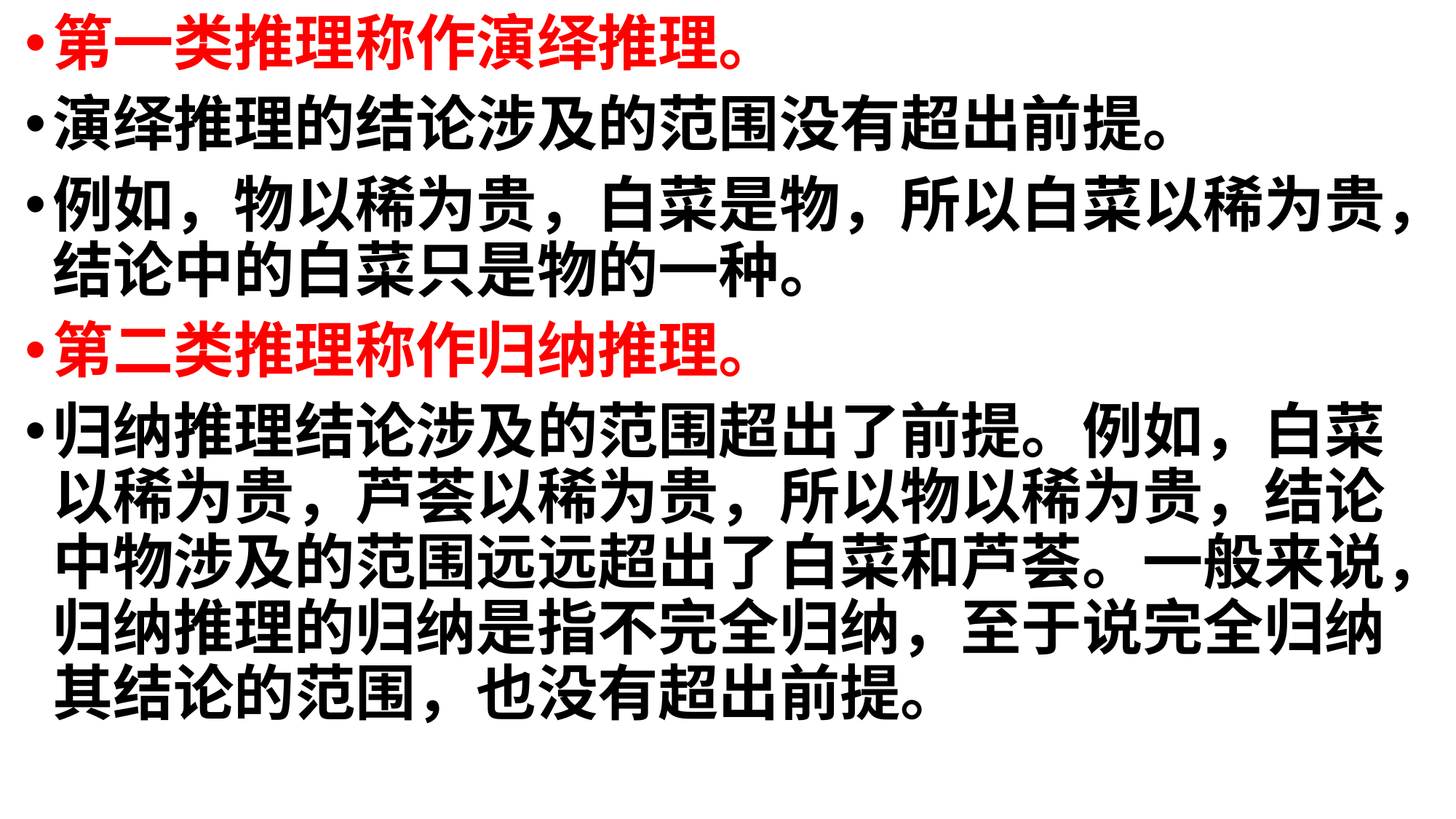

第一类推理称作演绎推理。
演绎推理的结论涉及的范围没有超出前提。
例如，物以稀为贵，白菜是物，所以白菜以稀为贵，结论中的白菜只是物的一种。
第二类推理称作归纳推理。
归纳推理结论涉及的范围超出了前提。例如，白菜以稀为贵，芦荟以稀为贵，所以物以稀为贵，结论中物涉及的范围远远超出了白菜和芦荟。一般来说，归纳推理的归纳是指不完全归纳，至于说完全归纳其结论的范围，也没有超出前提。